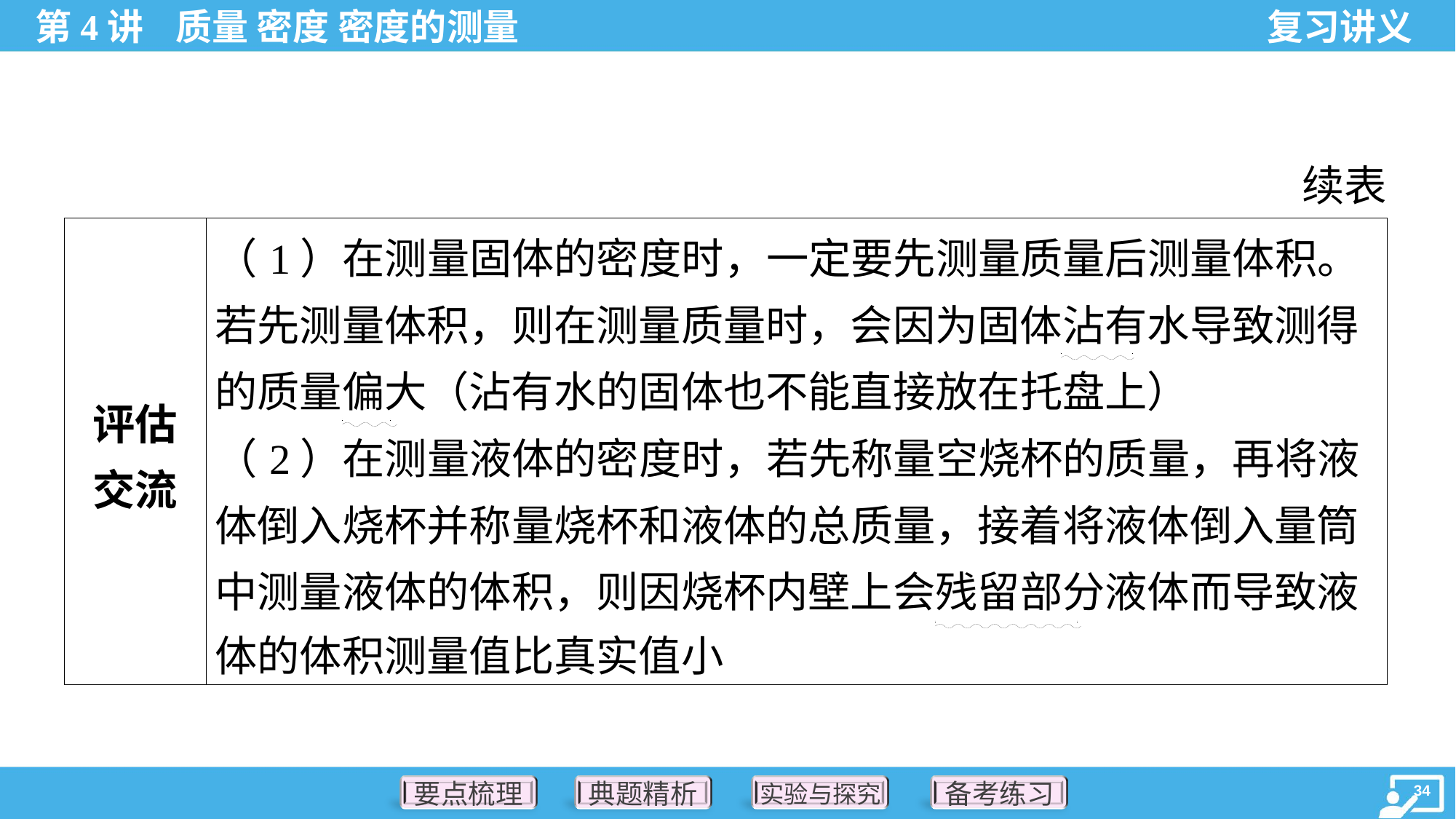

续表
| 评估 交流 | （1）在测量固体的密度时，一定要先测量质量后测量体积。 若先测量体积，则在测量质量时，会因为固体沾有水导致测得 的质量偏大（沾有水的固体也不能直接放在托盘上） （2）在测量液体的密度时，若先称量空烧杯的质量，再将液 体倒入烧杯并称量烧杯和液体的总质量，接着将液体倒入量筒 中测量液体的体积，则因烧杯内壁上会残留部分液体而导致液 体的体积测量值比真实值小 |
| --- | --- |
.      .
.    .
.            .